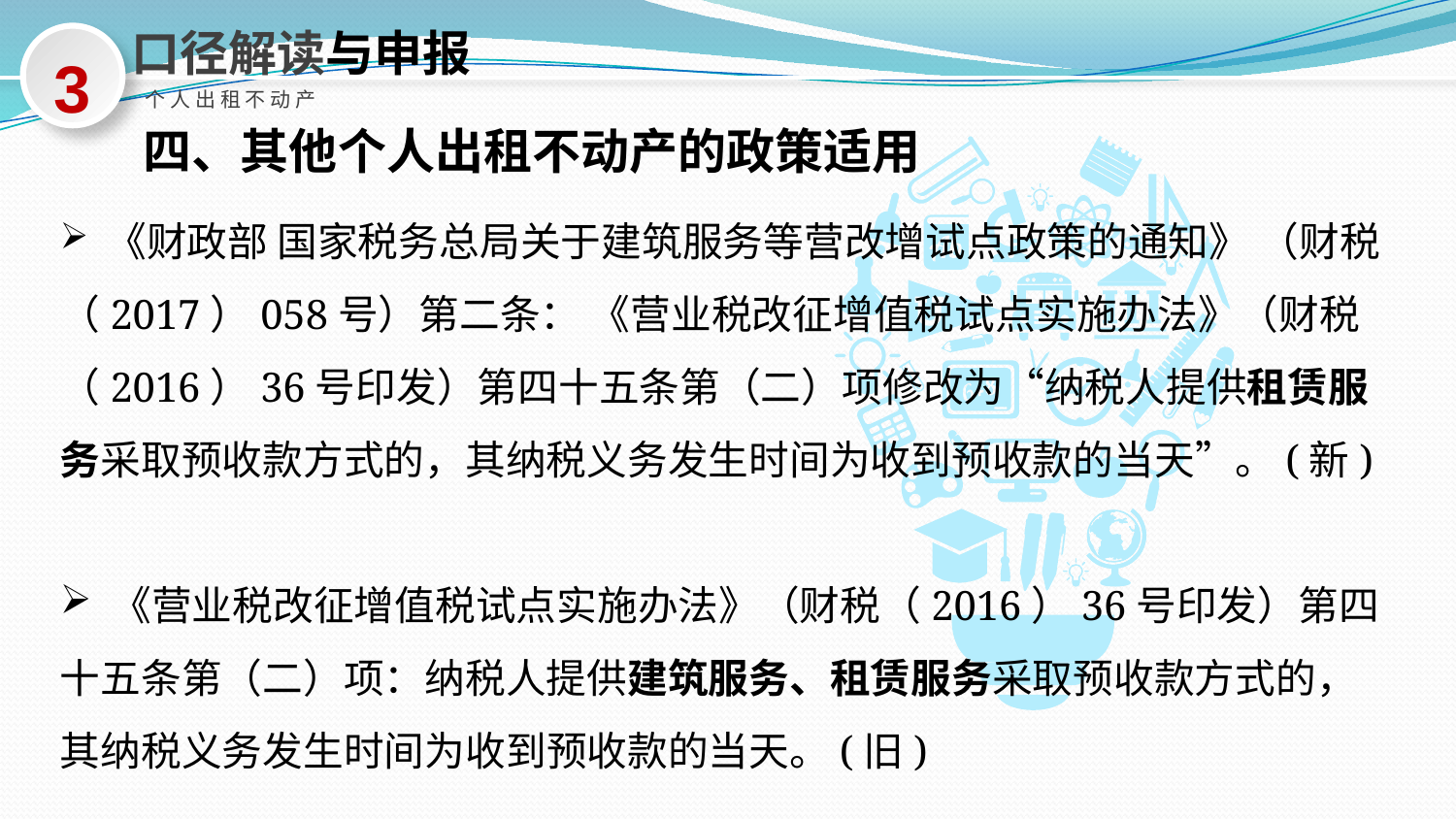

口径解读与申报

3
个人出租不动产
四、其他个人出租不动产的政策适用

 《财政部 国家税务总局关于建筑服务等营改增试点政策的通知》 （财税（2017）058号）第二条： 《营业税改征增值税试点实施办法》（财税（2016）36号印发）第四十五条第（二）项修改为“纳税人提供租赁服务采取预收款方式的，其纳税义务发生时间为收到预收款的当天”。(新)

 《营业税改征增值税试点实施办法》（财税（2016）36号印发）第四十五条第（二）项：纳税人提供建筑服务、租赁服务采取预收款方式的，其纳税义务发生时间为收到预收款的当天。(旧)